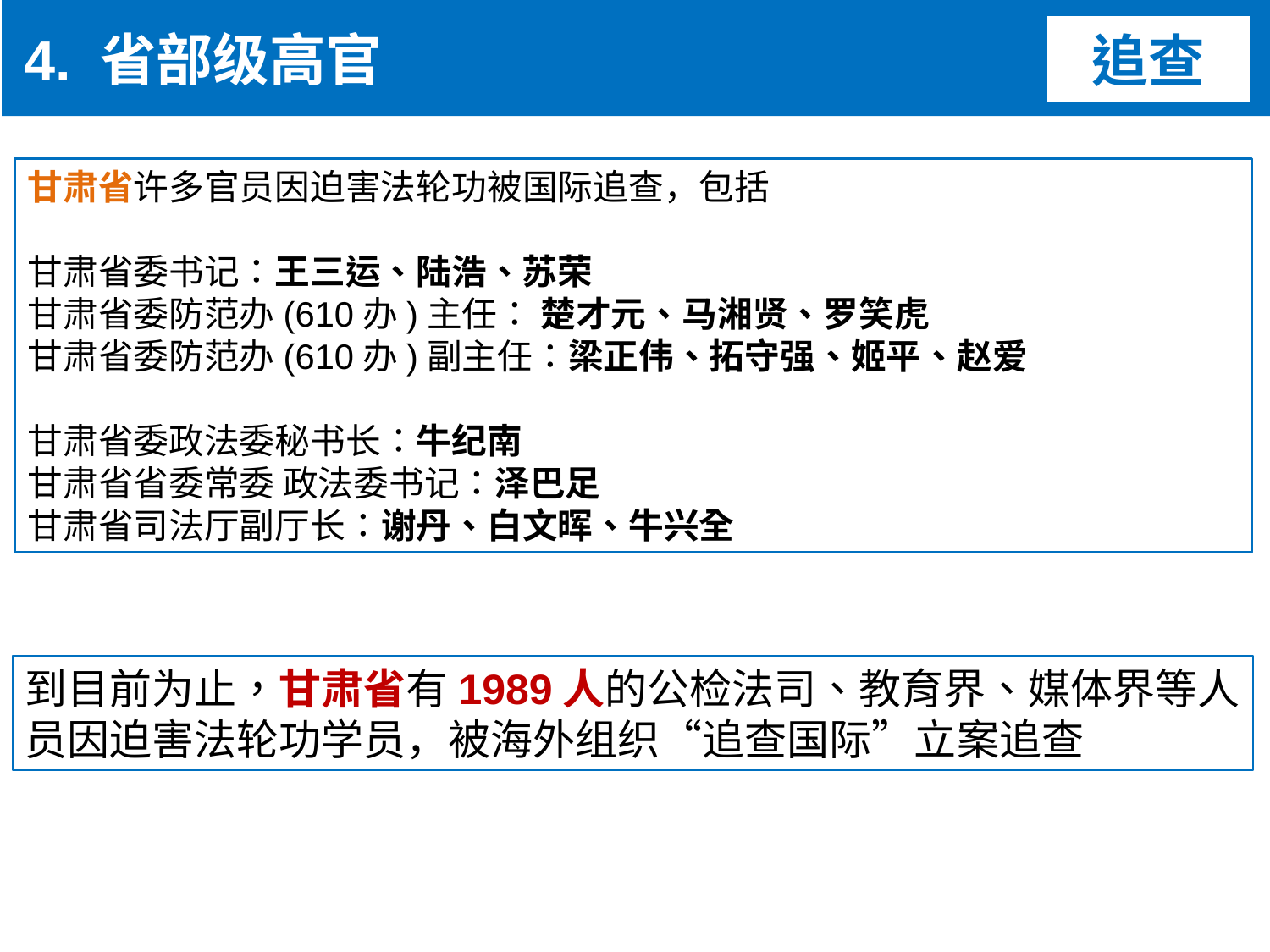

4. 省部级高官
追查
甘肃省许多官员因迫害法轮功被国际追查，包括

甘肃省委书记：王三运、陆浩、苏荣
甘肃省委防范办(610办)主任： 楚才元、马湘贤、罗笑虎
甘肃省委防范办(610办)副主任：梁正伟、拓守强、姬平、赵爱

甘肃省委政法委秘书长：牛纪南
甘肃省省委常委 政法委书记：泽巴足
甘肃省司法厅副厅长：谢丹、白文晖、牛兴全
到目前为止，甘肃省有1989人的公检法司、教育界、媒体界等人员因迫害法轮功学员，被海外组织“追查国际”立案追查